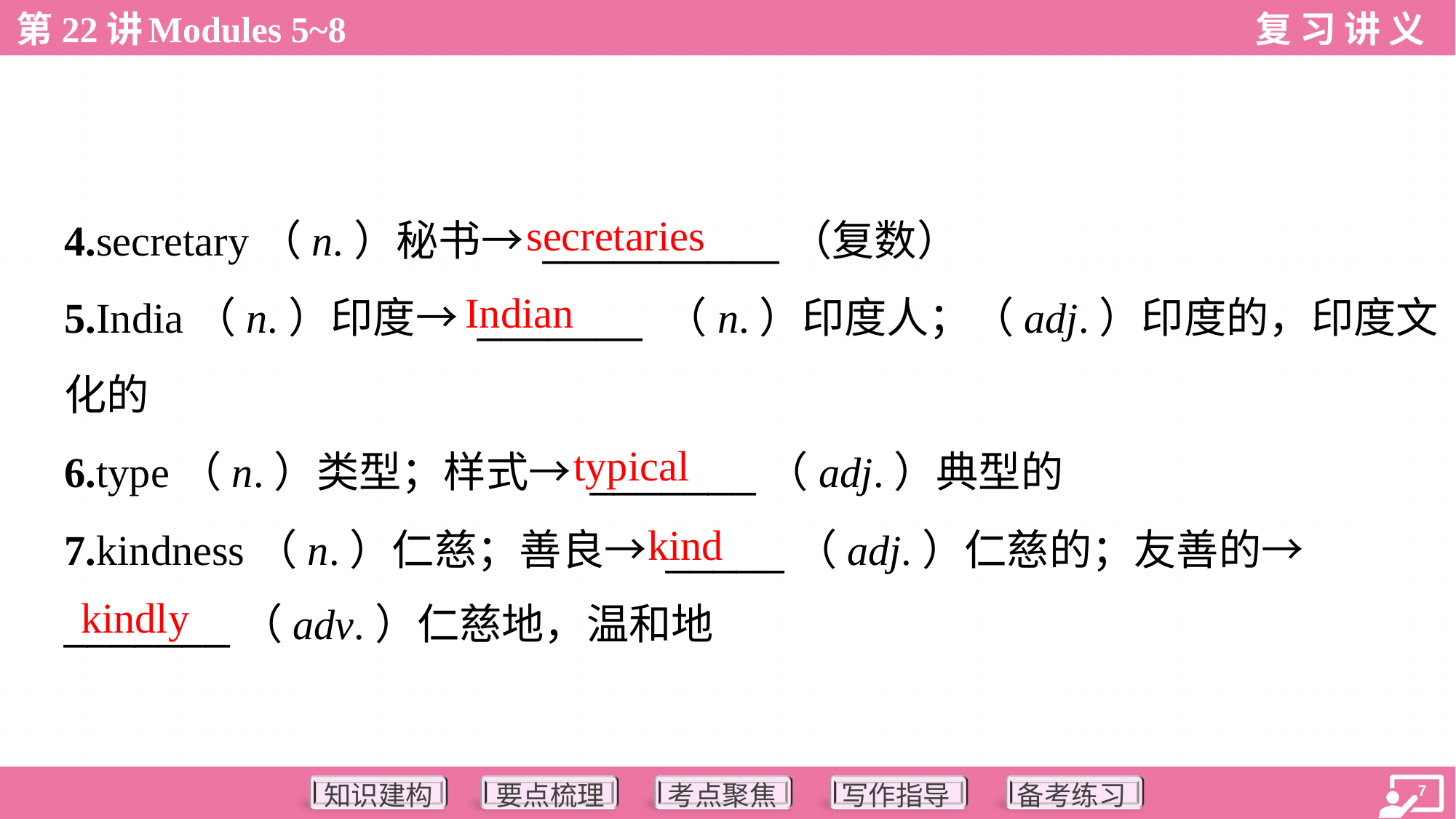

secretaries
4.secretary（n.）秘书→ __________（复数）
5.India（n.）印度→ _______ （n.）印度人；（adj.）印度的，印度文
化的
6.type（n.）类型；样式→ _______（adj.）典型的
7.kindness（n.）仁慈；善良→ _____（adj.）仁慈的；友善的→
_______（adv.）仁慈地，温和地
Indian
typical
kind
kindly